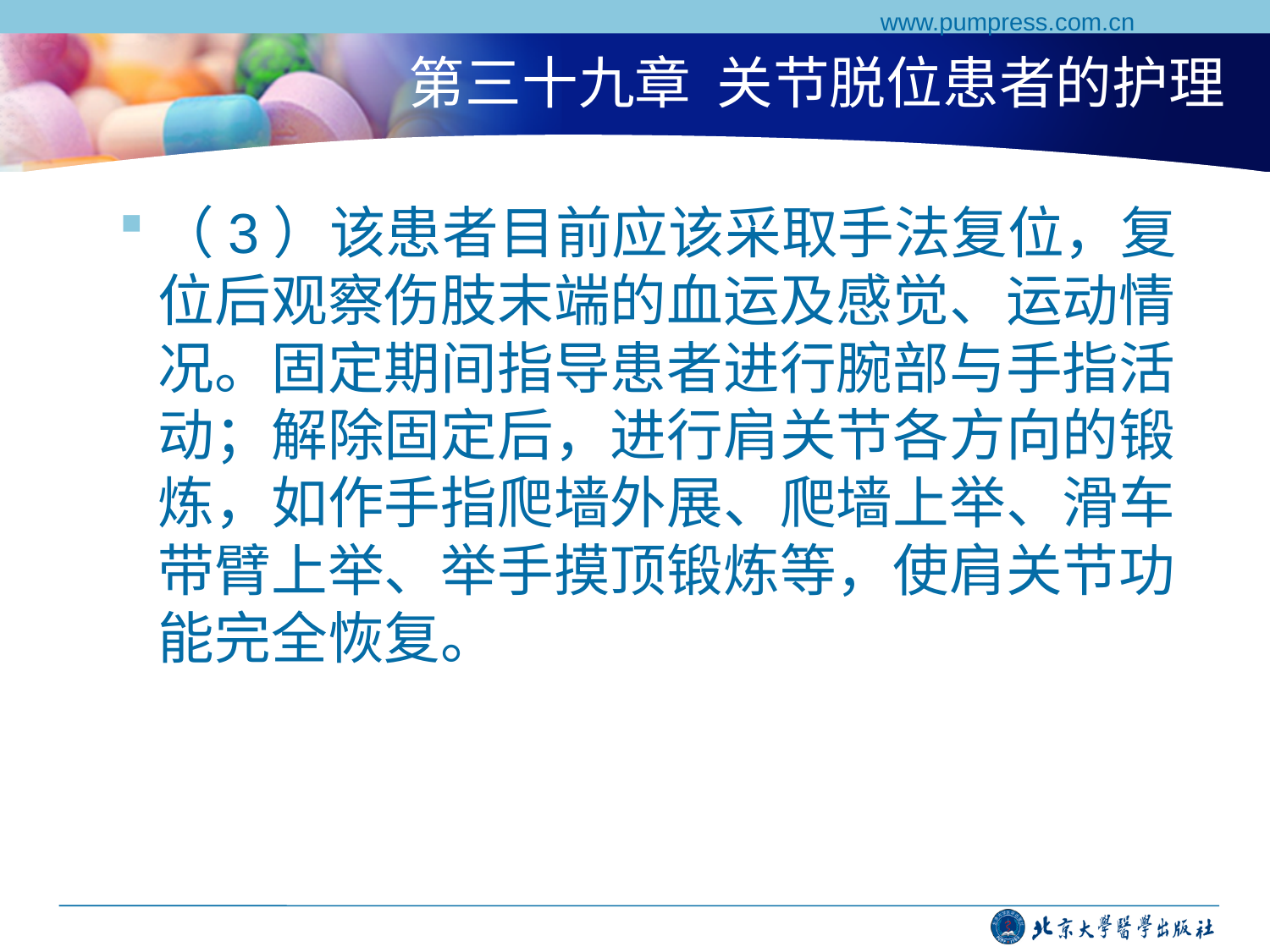

www.pumpress.com.cn
# 第三十九章  关节脱位患者的护理
（3）该患者目前应该采取手法复位，复位后观察伤肢末端的血运及感觉、运动情况。固定期间指导患者进行腕部与手指活动；解除固定后，进行肩关节各方向的锻炼，如作手指爬墙外展、爬墙上举、滑车带臂上举、举手摸顶锻炼等，使肩关节功能完全恢复。